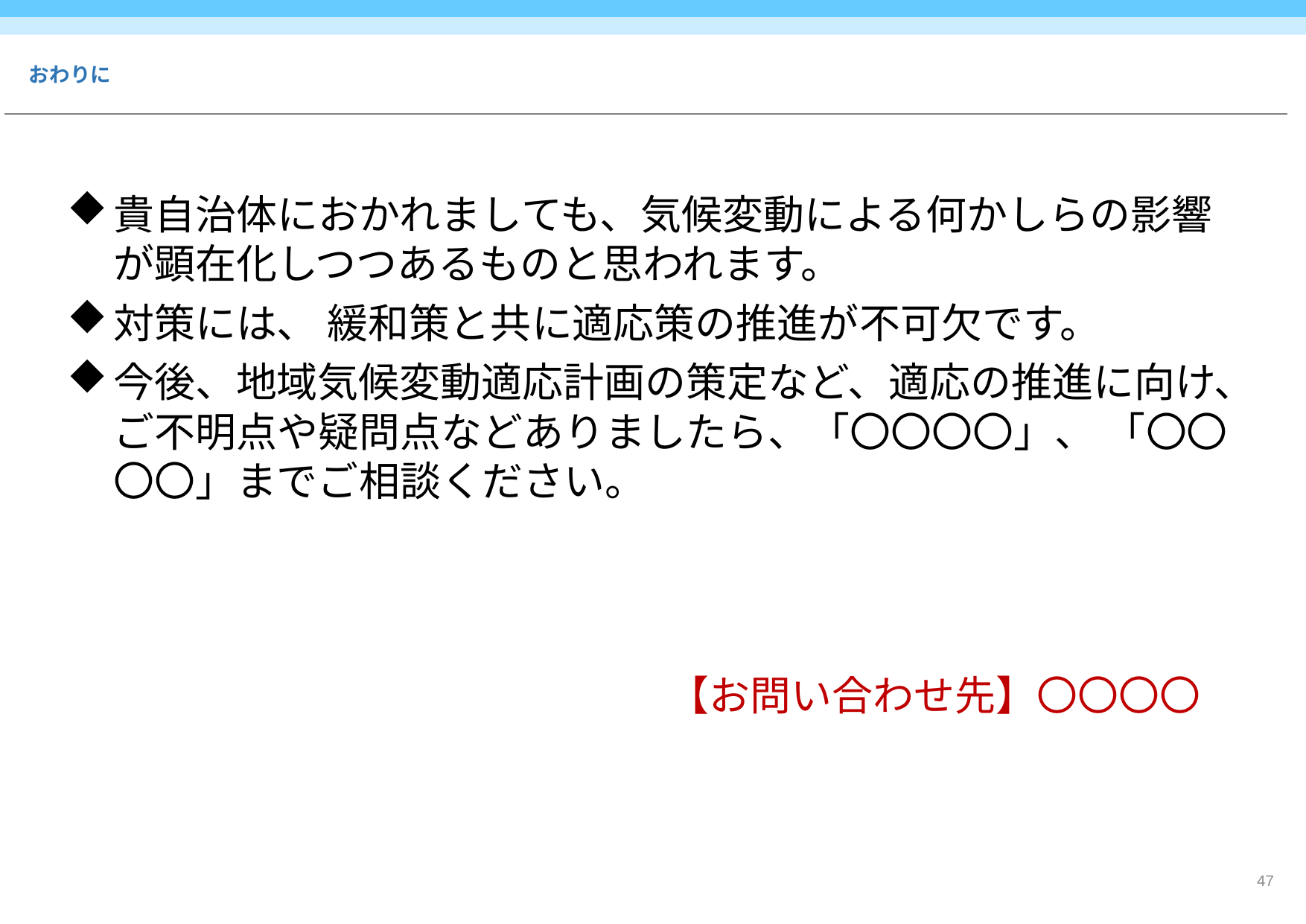

# おわりに
貴自治体におかれましても、気候変動による何かしらの影響が顕在化しつつあるものと思われます。
対策には、 緩和策と共に適応策の推進が不可欠です。
今後、地域気候変動適応計画の策定など、適応の推進に向け、ご不明点や疑問点などありましたら、「〇〇〇〇」、 「〇〇〇〇」までご相談ください。
　【お問い合わせ先】〇〇〇〇
47